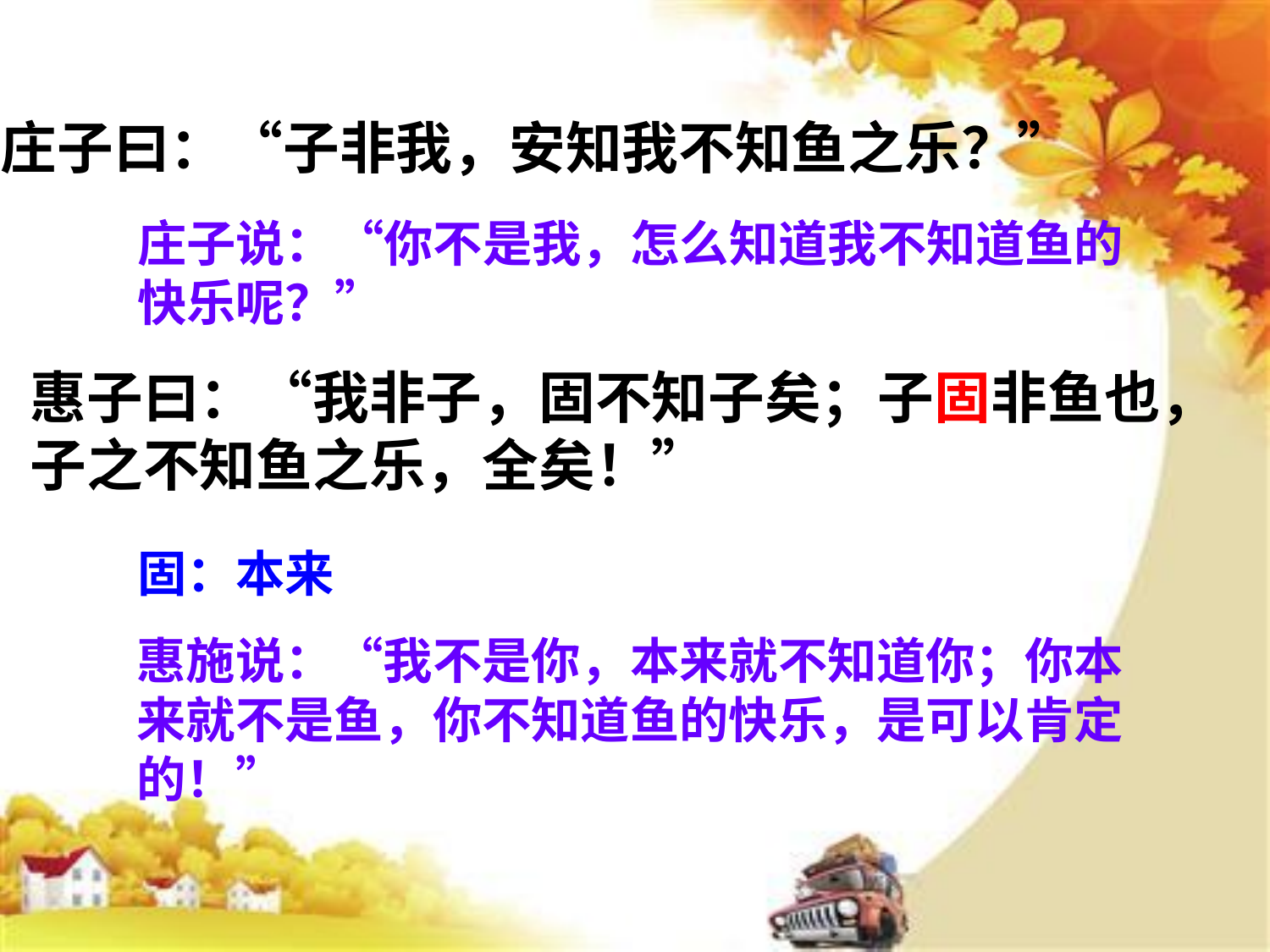

庄子曰：“子非我，安知我不知鱼之乐？”
庄子说：“你不是我，怎么知道我不知道鱼的快乐呢？”
惠子曰：“我非子，固不知子矣；子固非鱼也，子之不知鱼之乐，全矣！”

固：本来
惠施说：“我不是你，本来就不知道你；你本来就不是鱼，你不知道鱼的快乐，是可以肯定的！”